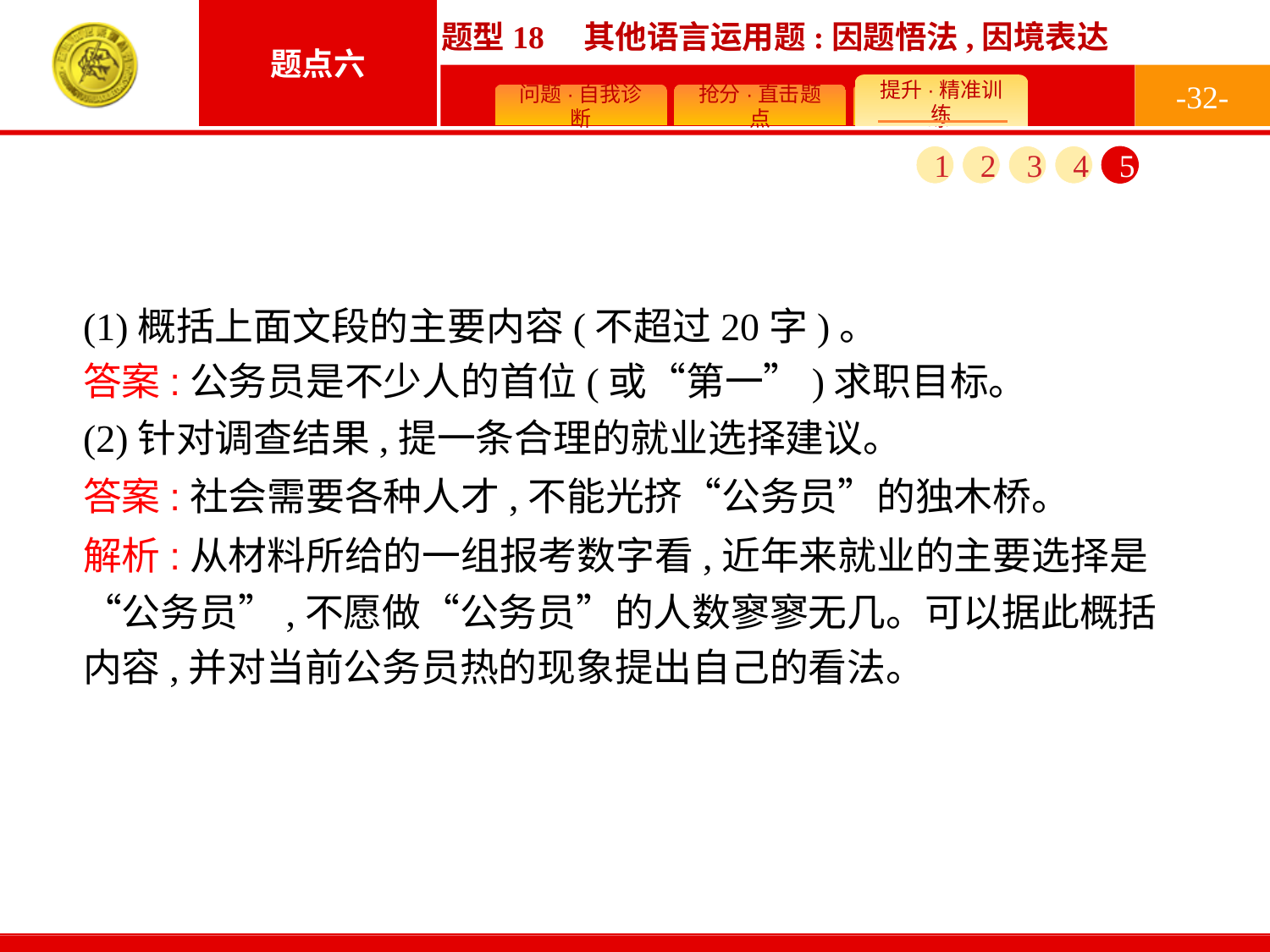

-32-
1
2
3
4
5
(1)概括上面文段的主要内容(不超过20字)。

(2)针对调查结果,提一条合理的就业选择建议。
答案:公务员是不少人的首位(或“第一”)求职目标。
答案:社会需要各种人才,不能光挤“公务员”的独木桥。
解析:从材料所给的一组报考数字看,近年来就业的主要选择是“公务员”,不愿做“公务员”的人数寥寥无几。可以据此概括内容,并对当前公务员热的现象提出自己的看法。